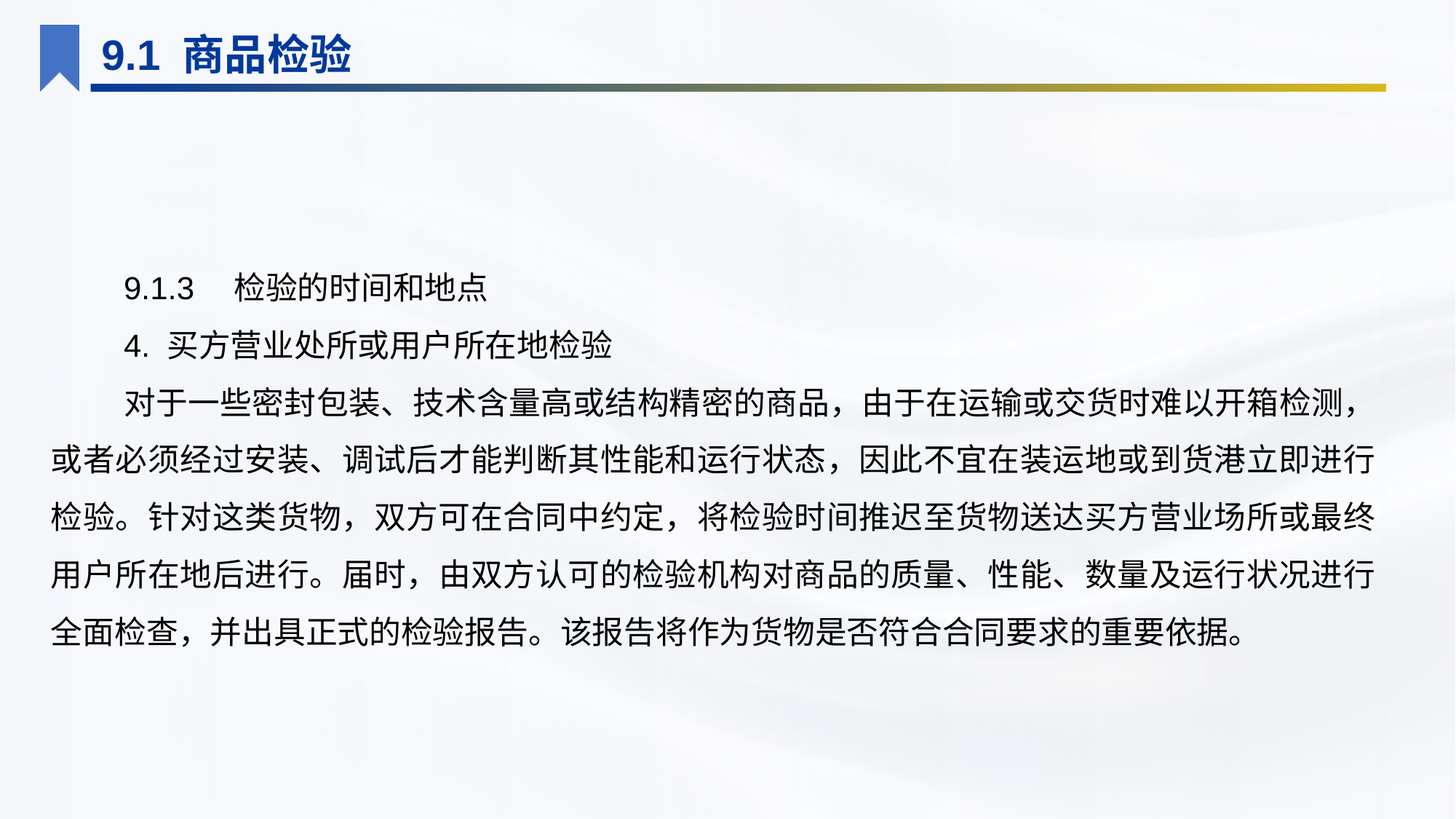

9.1 商品检验
9.1.3　检验的时间和地点
4. 买方营业处所或用户所在地检验
对于一些密封包装、技术含量高或结构精密的商品，由于在运输或交货时难以开箱检测，或者必须经过安装、调试后才能判断其性能和运行状态，因此不宜在装运地或到货港立即进行检验。针对这类货物，双方可在合同中约定，将检验时间推迟至货物送达买方营业场所或最终用户所在地后进行。届时，由双方认可的检验机构对商品的质量、性能、数量及运行状况进行全面检查，并出具正式的检验报告。该报告将作为货物是否符合合同要求的重要依据。